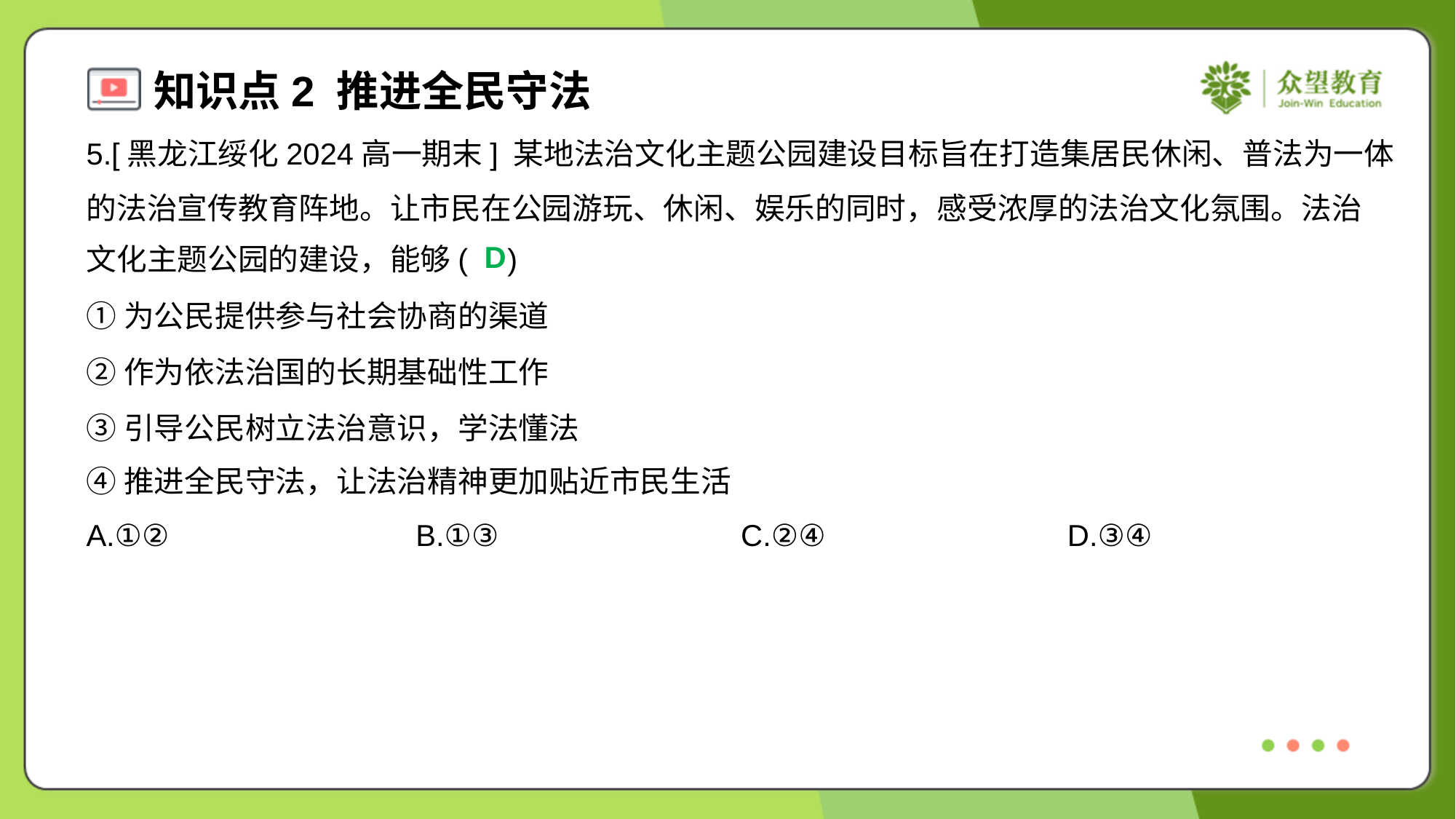

5.[黑龙江绥化2024高一期末] 某地法治文化主题公园建设目标旨在打造集居民休闲、普法为一体
的法治宣传教育阵地。让市民在公园游玩、休闲、娱乐的同时，感受浓厚的法治文化氛围。法治
文化主题公园的建设，能够(     )
D
①为公民提供参与社会协商的渠道
②作为依法治国的长期基础性工作
③引导公民树立法治意识，学法懂法
④推进全民守法，让法治精神更加贴近市民生活
A.①②	B.①③	C.②④	D.③④